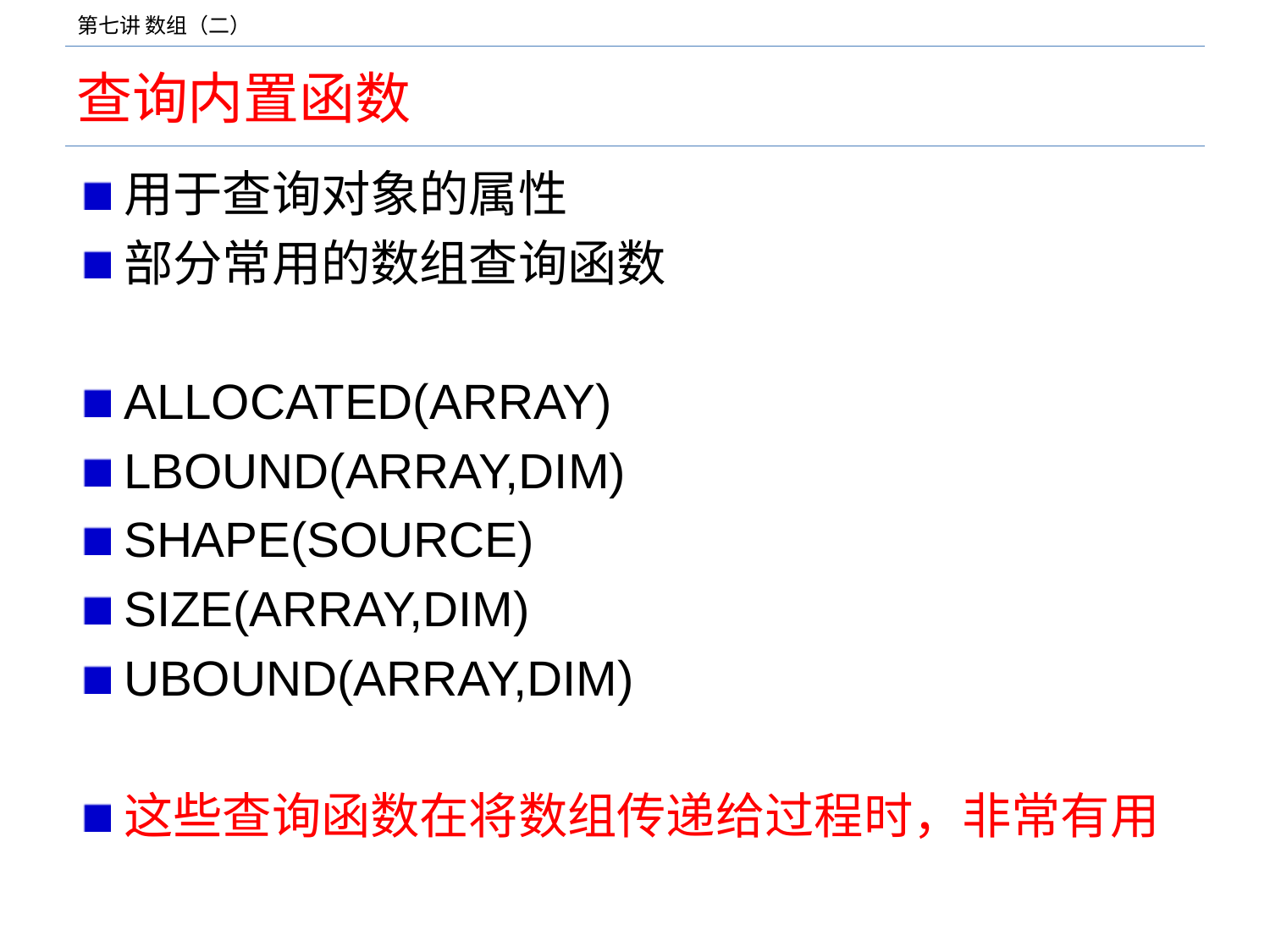

# 查询内置函数
用于查询对象的属性
部分常用的数组查询函数

ALLOCATED(ARRAY)
LBOUND(ARRAY,DIM)
SHAPE(SOURCE)
SIZE(ARRAY,DIM)
UBOUND(ARRAY,DIM)

这些查询函数在将数组传递给过程时，非常有用